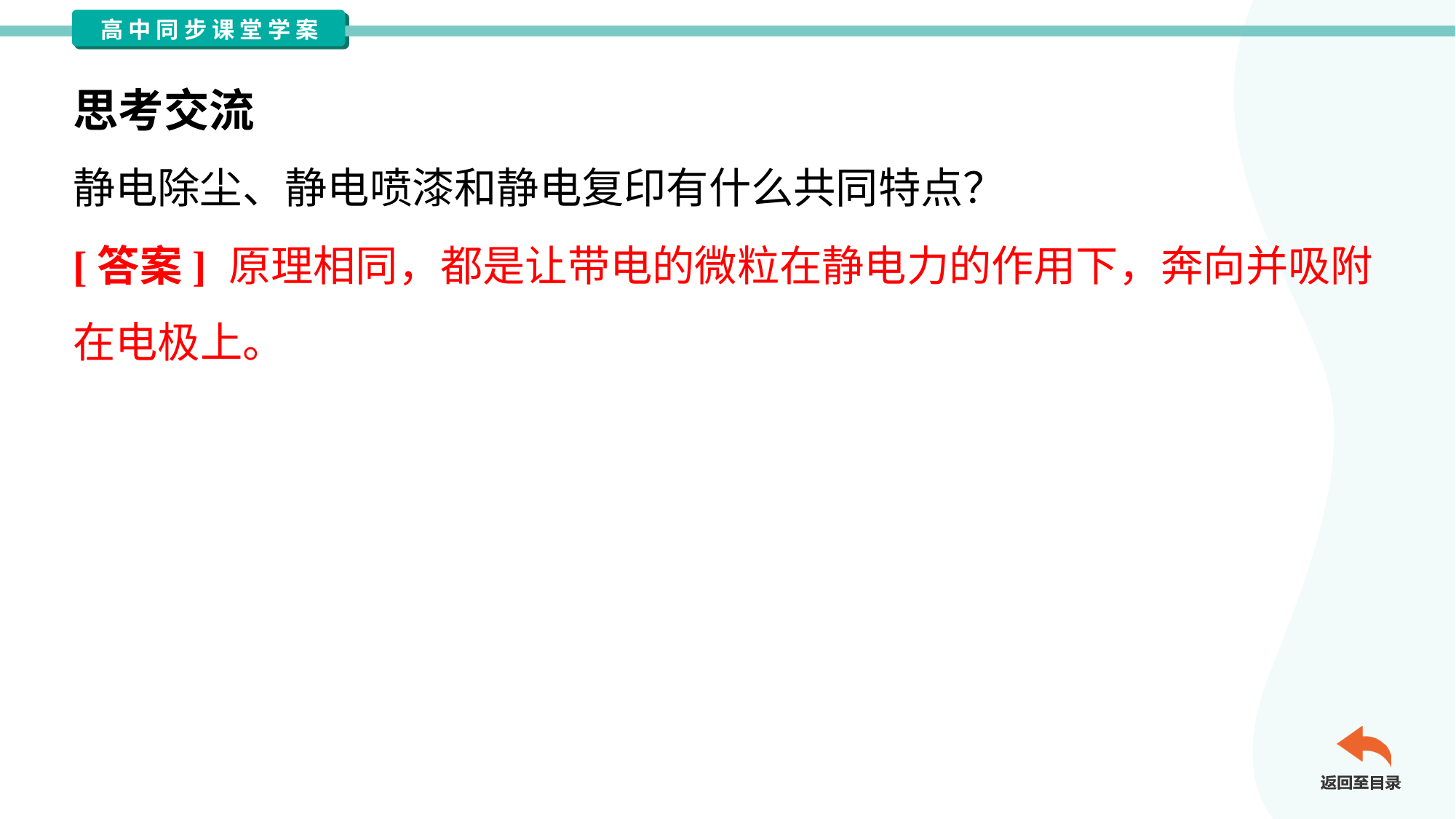

思考交流
静电除尘、静电喷漆和静电复印有什么共同特点？
[答案] 原理相同，都是让带电的微粒在静电力的作用下，奔向并吸附
在电极上。